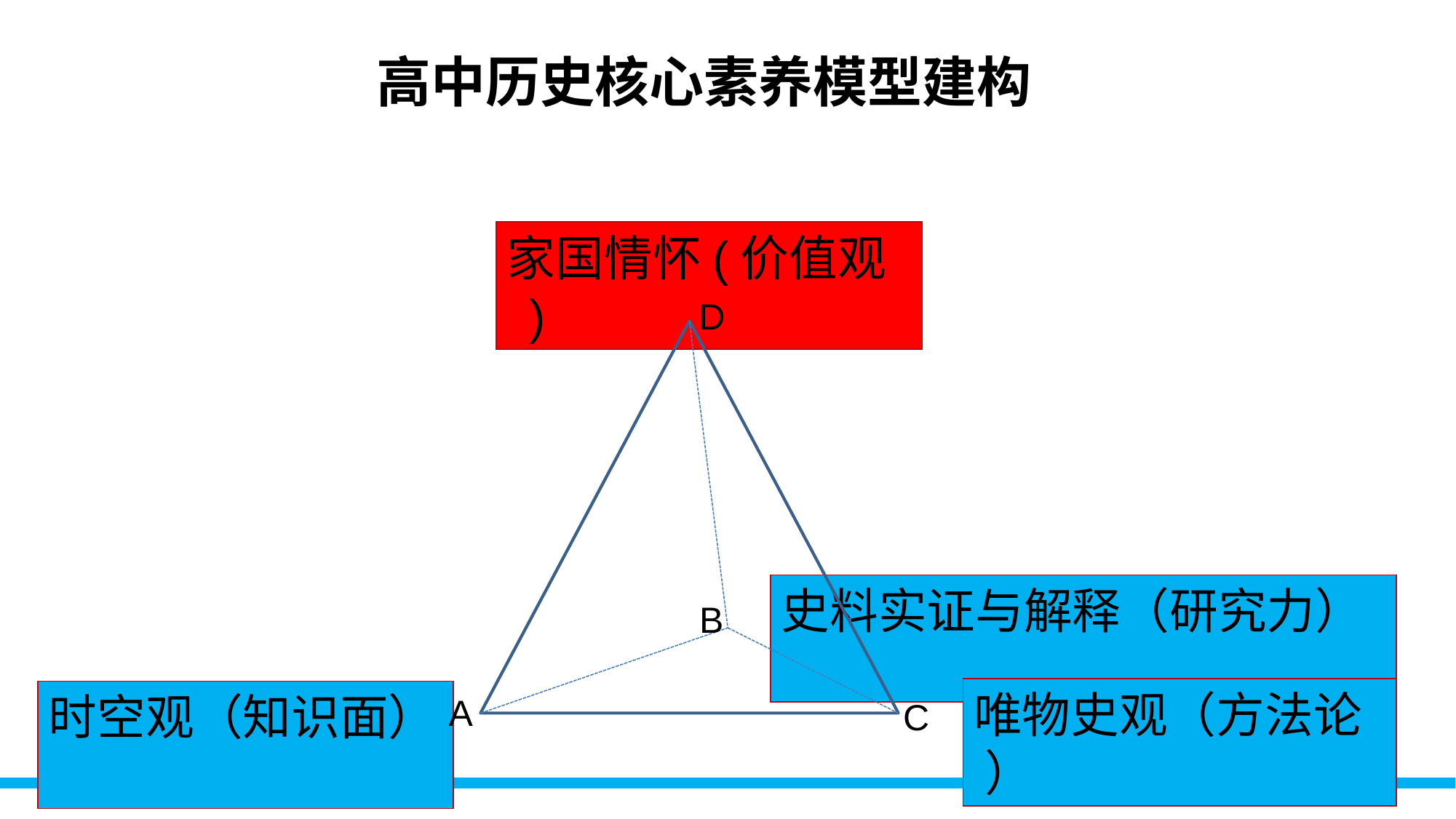

高中历史核心素养模型建构
家国情怀(价值观  )
D

B
A
C
史料实证与解释（研究力）
唯物史观（方法论 ）
时空观（知识面）